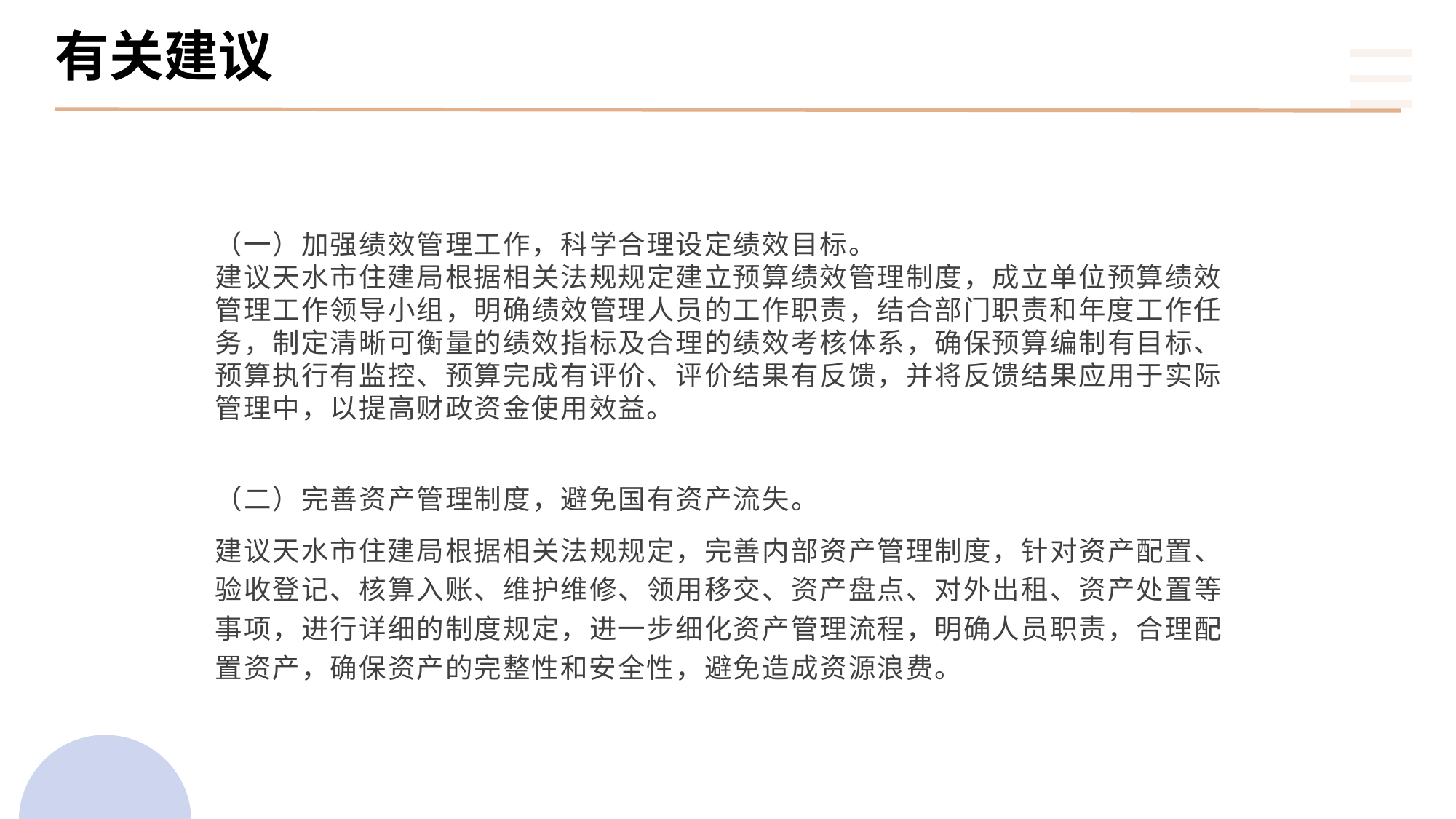

有关建议
（一）加强绩效管理工作，科学合理设定绩效目标。
建议天水市住建局根据相关法规规定建立预算绩效管理制度，成立单位预算绩效管理工作领导小组，明确绩效管理人员的工作职责，结合部门职责和年度工作任务，制定清晰可衡量的绩效指标及合理的绩效考核体系，确保预算编制有目标、预算执行有监控、预算完成有评价、评价结果有反馈，并将反馈结果应用于实际管理中，以提高财政资金使用效益。

（二）完善资产管理制度，避免国有资产流失。
建议天水市住建局根据相关法规规定，完善内部资产管理制度，针对资产配置、验收登记、核算入账、维护维修、领用移交、资产盘点、对外出租、资产处置等事项，进行详细的制度规定，进一步细化资产管理流程，明确人员职责，合理配置资产，确保资产的完整性和安全性，避免造成资源浪费。